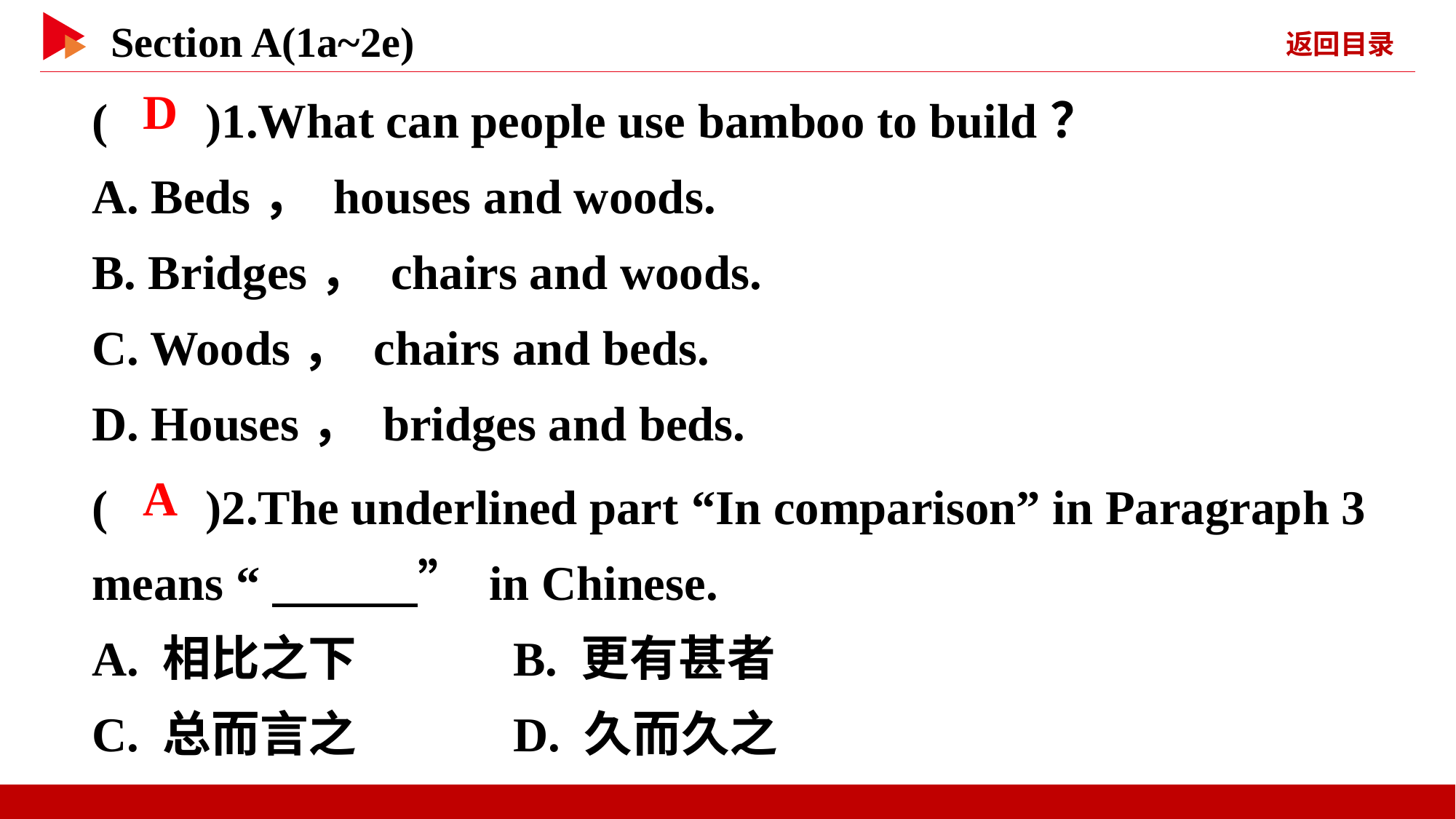

(        )1.What can people use bamboo to build？
A. Beds， houses and woods.
B. Bridges， chairs and woods.
C. Woods， chairs and beds.
D. Houses， bridges and beds.
   D
(        )2.The underlined part “In comparison” in Paragraph 3 means “　　　” in Chinese.
A. 相比之下             B. 更有甚者
C. 总而言之             D. 久而久之
   A